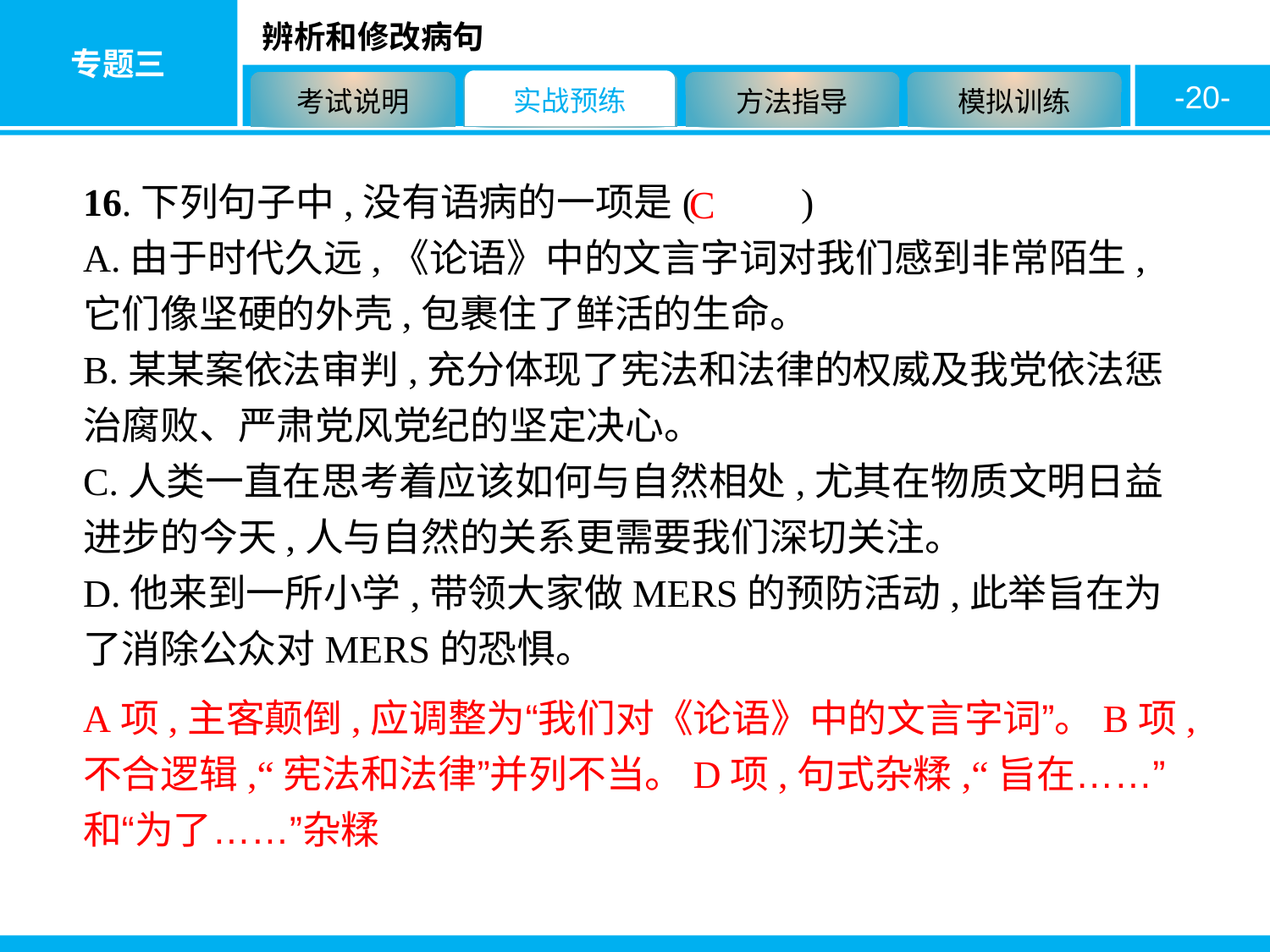

-20-
16.下列句子中,没有语病的一项是( 　　)
A.由于时代久远,《论语》中的文言字词对我们感到非常陌生,它们像坚硬的外壳,包裹住了鲜活的生命。
B.某某案依法审判,充分体现了宪法和法律的权威及我党依法惩治腐败、严肃党风党纪的坚定决心。
C.人类一直在思考着应该如何与自然相处,尤其在物质文明日益进步的今天,人与自然的关系更需要我们深切关注。
D.他来到一所小学,带领大家做MERS的预防活动,此举旨在为了消除公众对MERS的恐惧。
C
A项,主客颠倒,应调整为“我们对《论语》中的文言字词”。B项,不合逻辑,“宪法和法律”并列不当。D项,句式杂糅,“旨在……”和“为了……”杂糅